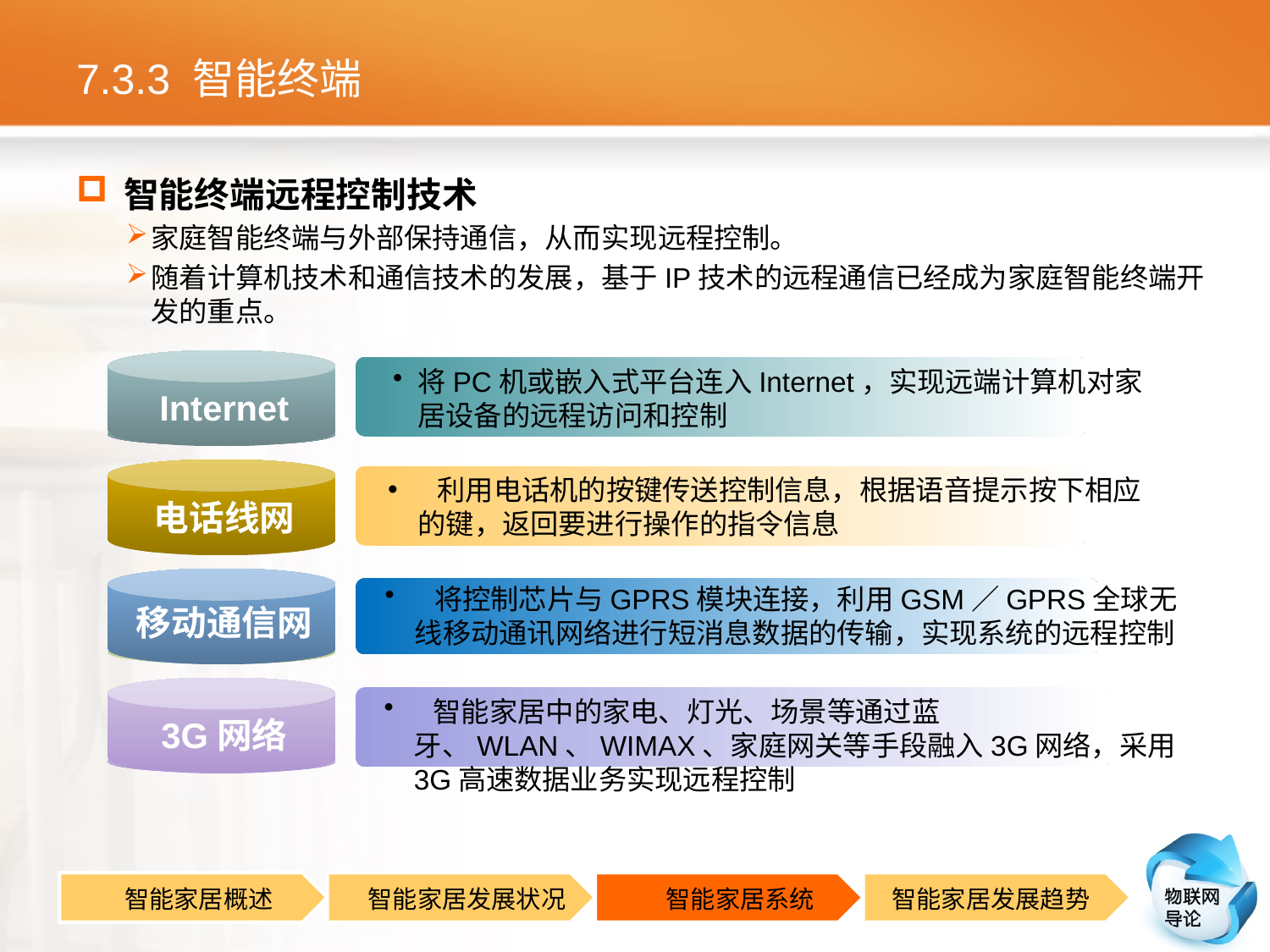

# 7.3.3 智能终端
智能终端远程控制技术
家庭智能终端与外部保持通信，从而实现远程控制。
随着计算机技术和通信技术的发展，基于IP技术的远程通信已经成为家庭智能终端开发的重点。

将PC机或嵌入式平台连入Internet，实现远端计算机对家居设备的远程访问和控制
Internet

  利用电话机的按键传送控制信息，根据语音提示按下相应的键，返回要进行操作的指令信息
电话线网

  将控制芯片与GPRS模块连接，利用GSM／GPRS全球无线移动通讯网络进行短消息数据的传输，实现系统的远程控制

移动通信网

  智能家居中的家电、灯光、场景等通过蓝牙、WLAN、WIMAX、家庭网关等手段融入3G网络，采用3G高速数据业务实现远程控制
3G网络